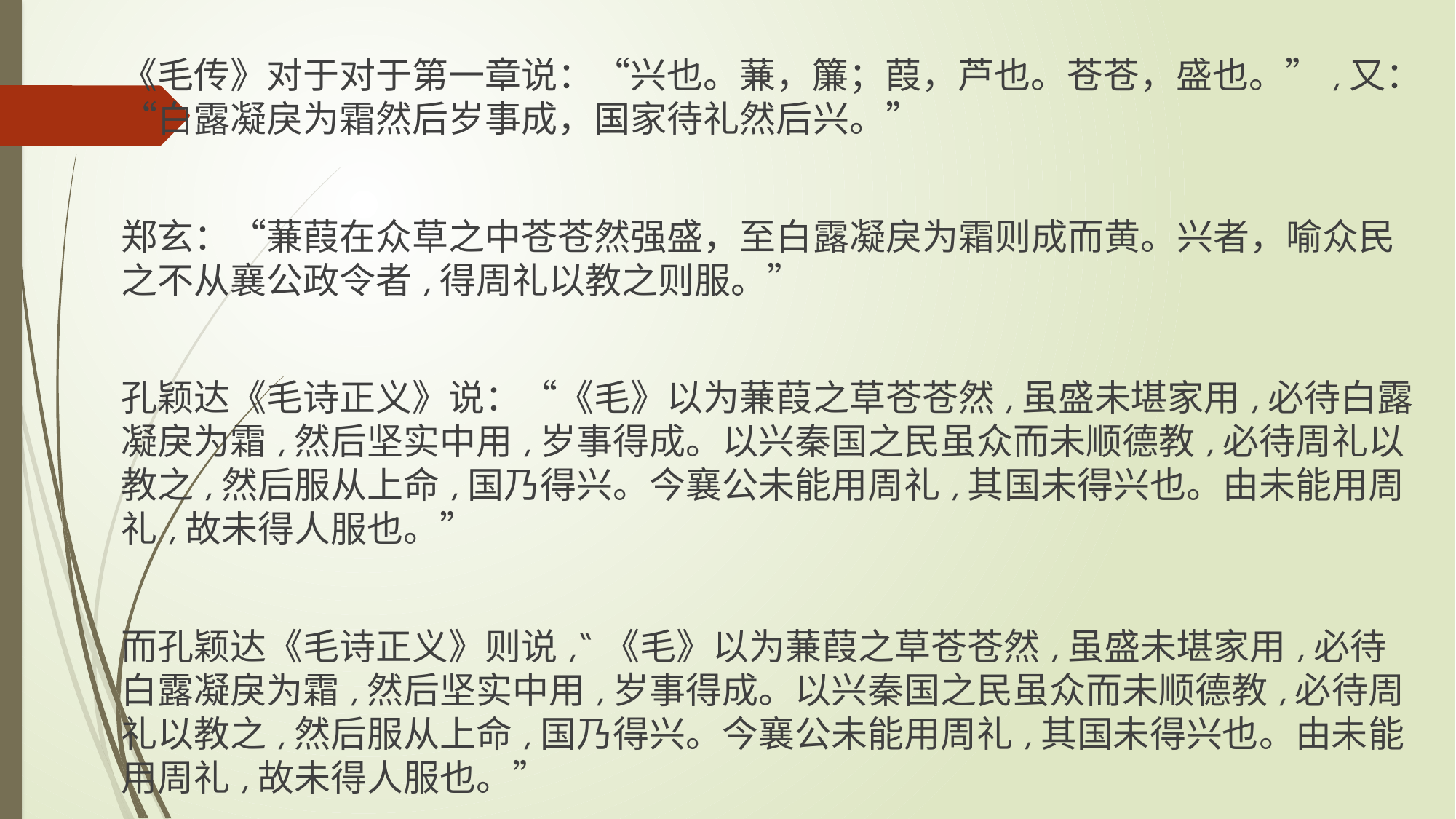

《毛传》对于对于第一章说：“兴也。蒹，簾；葭，芦也。苍苍，盛也。”,又：“白露凝戾为霜然后岁事成，国家待礼然后兴。”

郑玄：“蒹葭在众草之中苍苍然强盛，至白露凝戾为霜则成而黄。兴者，喻众民之不从襄公政令者,得周礼以教之则服。”

孔颖达《毛诗正义》说：“《毛》以为蒹葭之草苍苍然,虽盛未堪家用,必待白露凝戾为霜,然后坚实中用,岁事得成。以兴秦国之民虽众而未顺德教,必待周礼以教之,然后服从上命,国乃得兴。今襄公未能用周礼,其国未得兴也。由未能用周礼,故未得人服也。”

而孔颖达《毛诗正义》则说,“《毛》以为蒹葭之草苍苍然,虽盛未堪家用,必待白露凝戾为霜,然后坚实中用,岁事得成。以兴秦国之民虽众而未顺德教,必待周礼以教之,然后服从上命,国乃得兴。今襄公未能用周礼,其国未得兴也。由未能用周礼,故未得人服也。”